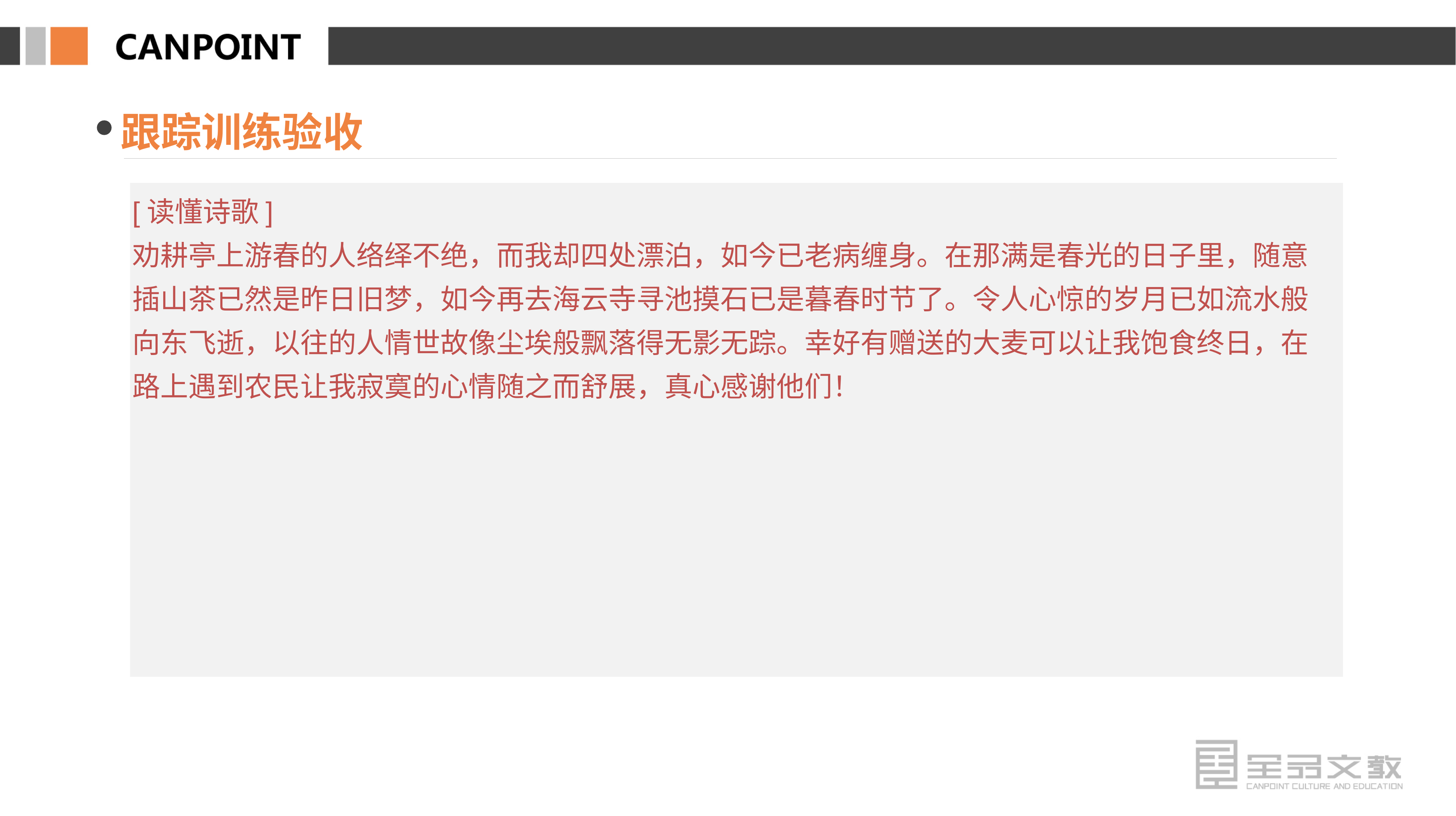

跟踪训练验收

[读懂诗歌]
劝耕亭上游春的人络绎不绝，而我却四处漂泊，如今已老病缠身。在那满是春光的日子里，随意插山茶已然是昨日旧梦，如今再去海云寺寻池摸石已是暮春时节了。令人心惊的岁月已如流水般向东飞逝，以往的人情世故像尘埃般飘落得无影无踪。幸好有赠送的大麦可以让我饱食终日，在路上遇到农民让我寂寞的心情随之而舒展，真心感谢他们！